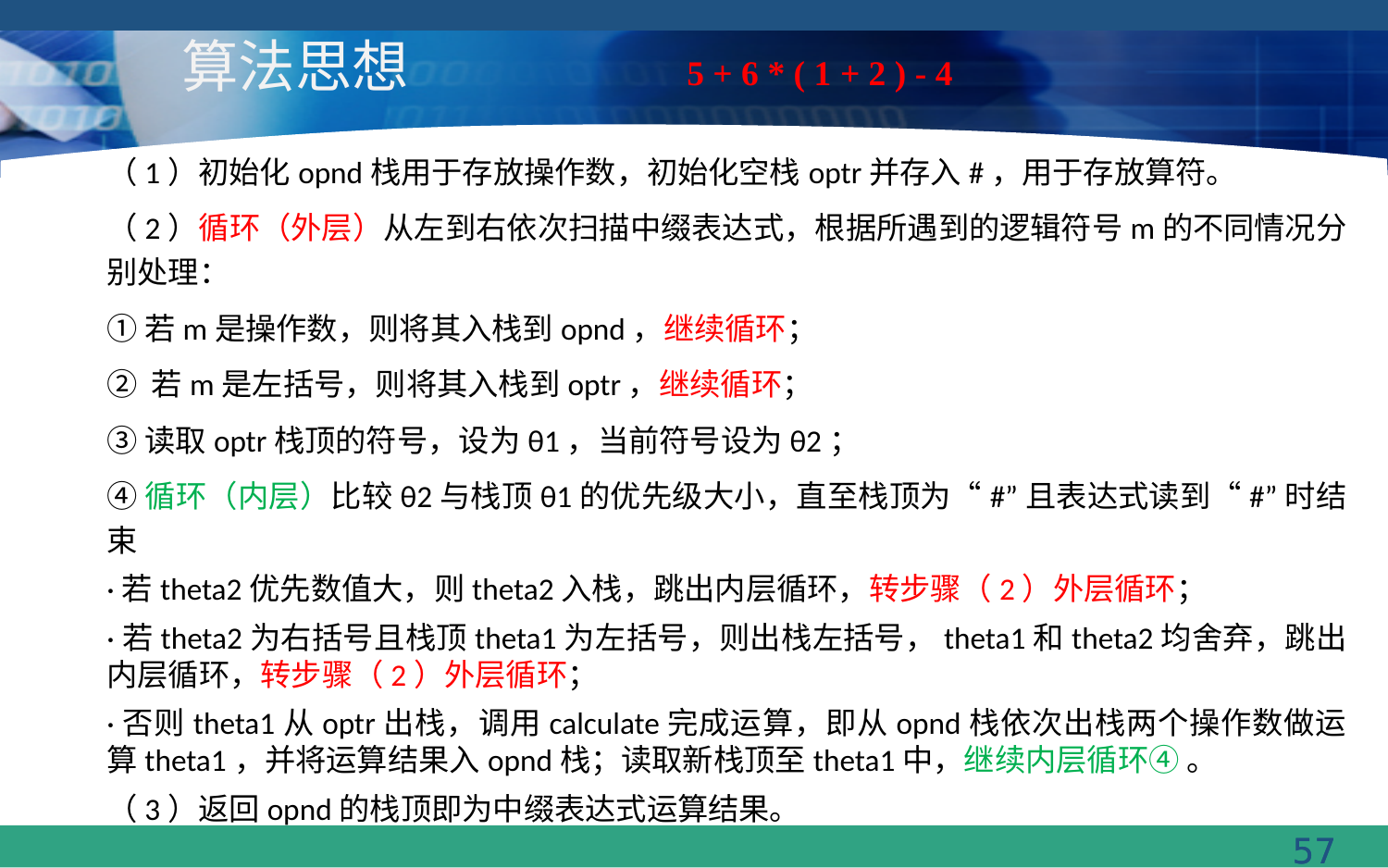

# 算法思想
5 + 6 * ( 1 + 2 ) - 4
（1）初始化opnd栈用于存放操作数，初始化空栈optr并存入#，用于存放算符。
（2）循环（外层）从左到右依次扫描中缀表达式，根据所遇到的逻辑符号m的不同情况分别处理：
①若m是操作数，则将其入栈到opnd，继续循环；
② 若m是左括号，则将其入栈到optr，继续循环；
③读取optr栈顶的符号，设为θ1，当前符号设为θ2；
④循环（内层）比较θ2与栈顶θ1的优先级大小，直至栈顶为“#”且表达式读到“#”时结束
·若theta2优先数值大，则theta2入栈，跳出内层循环，转步骤（2）外层循环；
·若theta2为右括号且栈顶theta1为左括号，则出栈左括号，theta1和theta2均舍弃，跳出内层循环，转步骤（2）外层循环；
·否则theta1从optr出栈，调用calculate完成运算，即从opnd栈依次出栈两个操作数做运算theta1，并将运算结果入opnd栈；读取新栈顶至theta1中，继续内层循环④ 。
（3）返回opnd的栈顶即为中缀表达式运算结果。